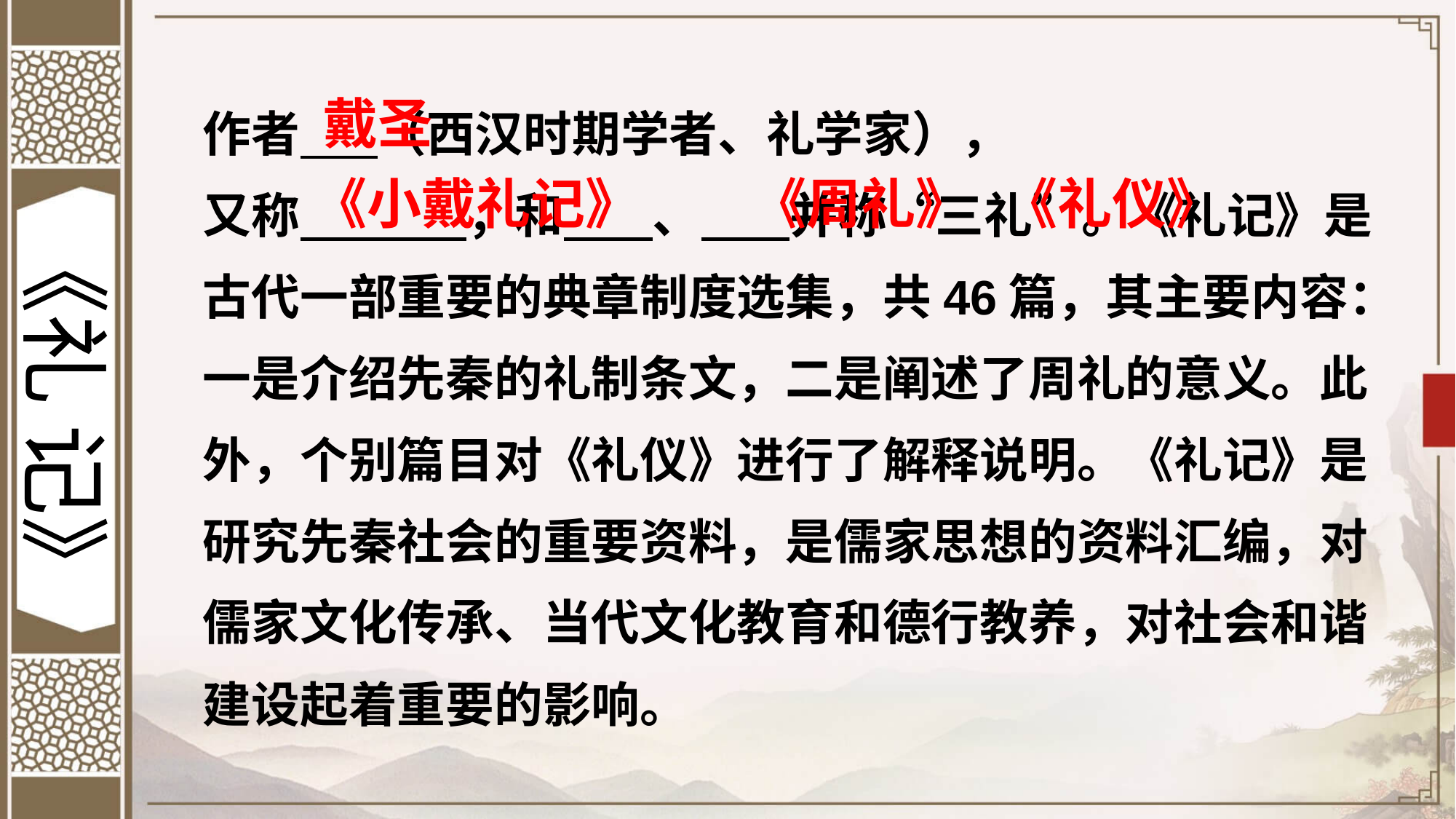

作者       （西汉时期学者、礼学家），
又称               ，和        、        并称“三礼”。《礼记》是古代一部重要的典章制度选集，共46篇，其主要内容：一是介绍先秦的礼制条文，二是阐述了周礼的意义。此外，个别篇目对《礼仪》进行了解释说明。《礼记》是研究先秦社会的重要资料，是儒家思想的资料汇编，对儒家文化传承、当代文化教育和德行教养，对社会和谐建设起着重要的影响。
戴圣
《小戴礼记》
《周礼》
《礼仪》
《礼 记》